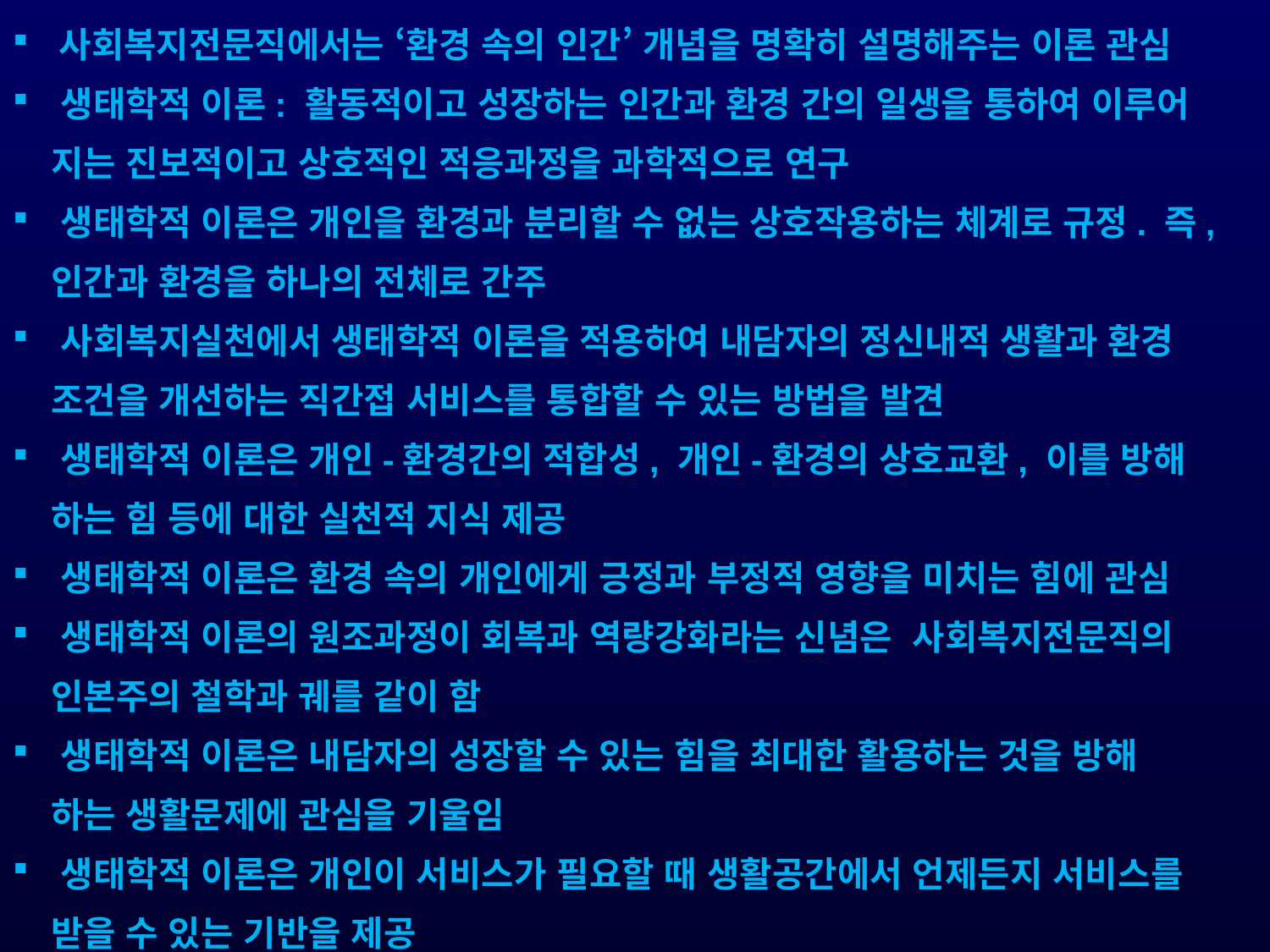

사회복지전문직에서는 ‘환경 속의 인간’ 개념을 명확히 설명해주는 이론 관심
 생태학적 이론: 활동적이고 성장하는 인간과 환경 간의 일생을 통하여 이루어
   지는 진보적이고 상호적인 적응과정을 과학적으로 연구
 생태학적 이론은 개인을 환경과 분리할 수 없는 상호작용하는 체계로 규정. 즉,
   인간과 환경을 하나의 전체로 간주
 사회복지실천에서 생태학적 이론을 적용하여 내담자의 정신내적 생활과 환경
   조건을 개선하는 직간접 서비스를 통합할 수 있는 방법을 발견
 생태학적 이론은 개인-환경간의 적합성, 개인-환경의 상호교환, 이를 방해
   하는 힘 등에 대한 실천적 지식 제공
 생태학적 이론은 환경 속의 개인에게 긍정과 부정적 영향을 미치는 힘에 관심
 생태학적 이론의 원조과정이 회복과 역량강화라는 신념은  사회복지전문직의
   인본주의 철학과 궤를 같이 함
 생태학적 이론은 내담자의 성장할 수 있는 힘을 최대한 활용하는 것을 방해
   하는 생활문제에 관심을 기울임
 생태학적 이론은 개인이 서비스가 필요할 때 생활공간에서 언제든지 서비스를
   받을 수 있는 기반을 제공